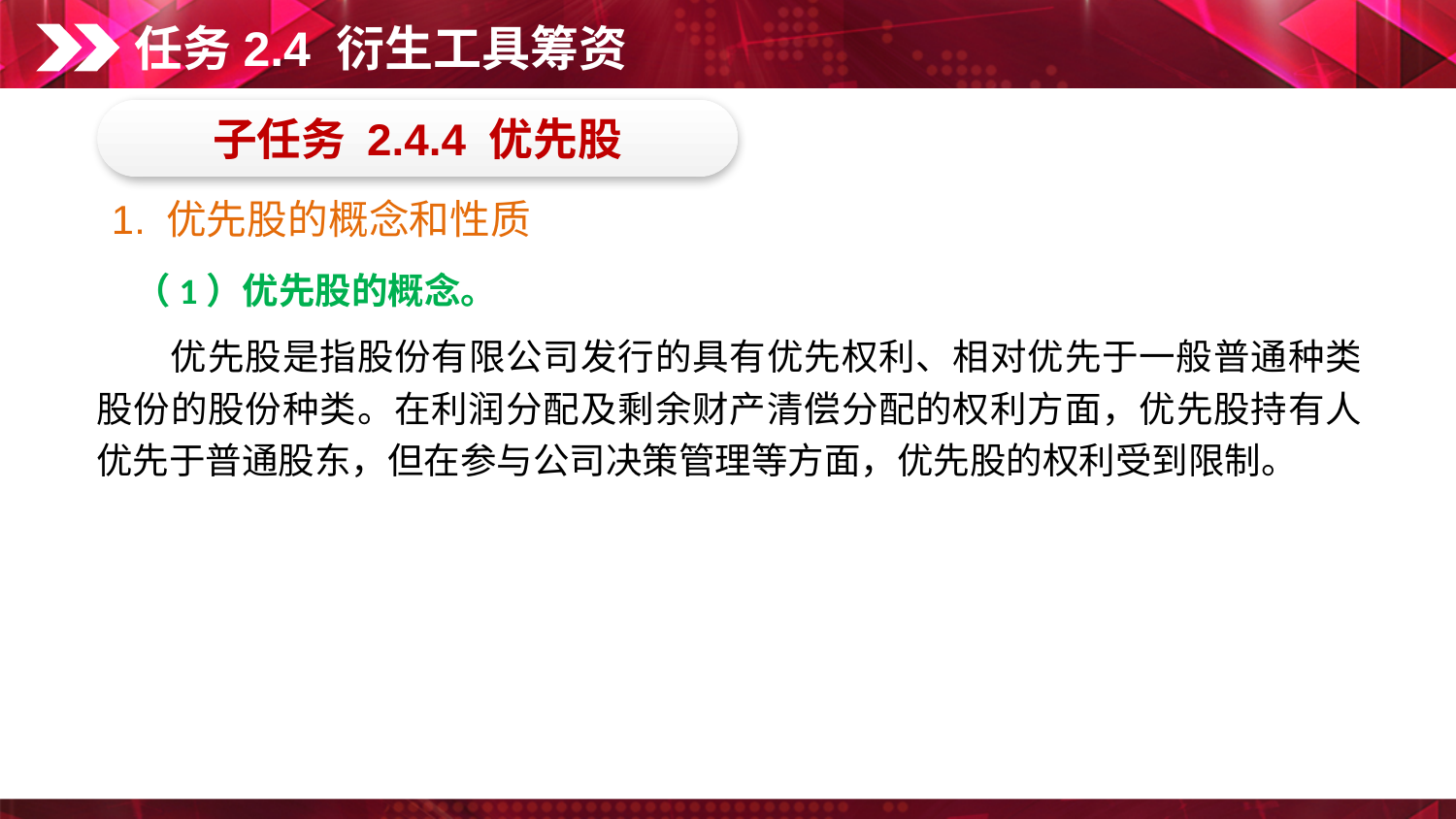

任务2.4 衍生工具筹资

子任务 2.4.4 优先股
1. 优先股的概念和性质
（1）优先股的概念。
　　优先股是指股份有限公司发行的具有优先权利、相对优先于一般普通种类股份的股份种类。在利润分配及剩余财产清偿分配的权利方面，优先股持有人优先于普通股东，但在参与公司决策管理等方面，优先股的权利受到限制。